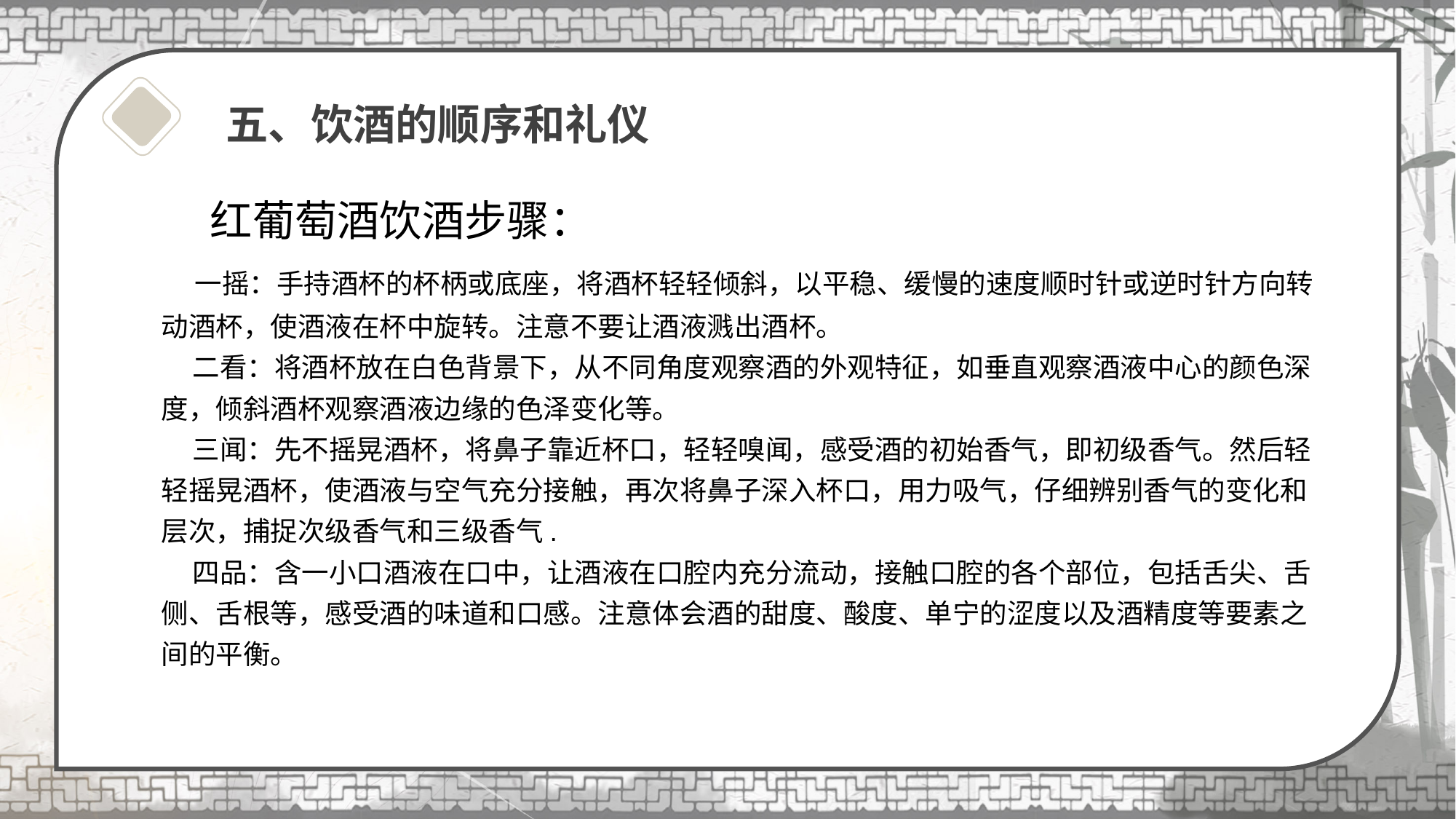

# 五、饮酒的顺序和礼仪
红葡萄酒饮酒步骤：
   一摇：手持酒杯的杯柄或底座，将酒杯轻轻倾斜，以平稳、缓慢的速度顺时针或逆时针方向转动酒杯，使酒液在杯中旋转。注意不要让酒液溅出酒杯。
    二看：将酒杯放在白色背景下，从不同角度观察酒的外观特征，如垂直观察酒液中心的颜色深度，倾斜酒杯观察酒液边缘的色泽变化等。
    三闻：先不摇晃酒杯，将鼻子靠近杯口，轻轻嗅闻，感受酒的初始香气，即初级香气。然后轻轻摇晃酒杯，使酒液与空气充分接触，再次将鼻子深入杯口，用力吸气，仔细辨别香气的变化和层次，捕捉次级香气和三级香气.
    四品：含一小口酒液在口中，让酒液在口腔内充分流动，接触口腔的各个部位，包括舌尖、舌侧、舌根等，感受酒的味道和口感。注意体会酒的甜度、酸度、单宁的涩度以及酒精度等要素之间的平衡。